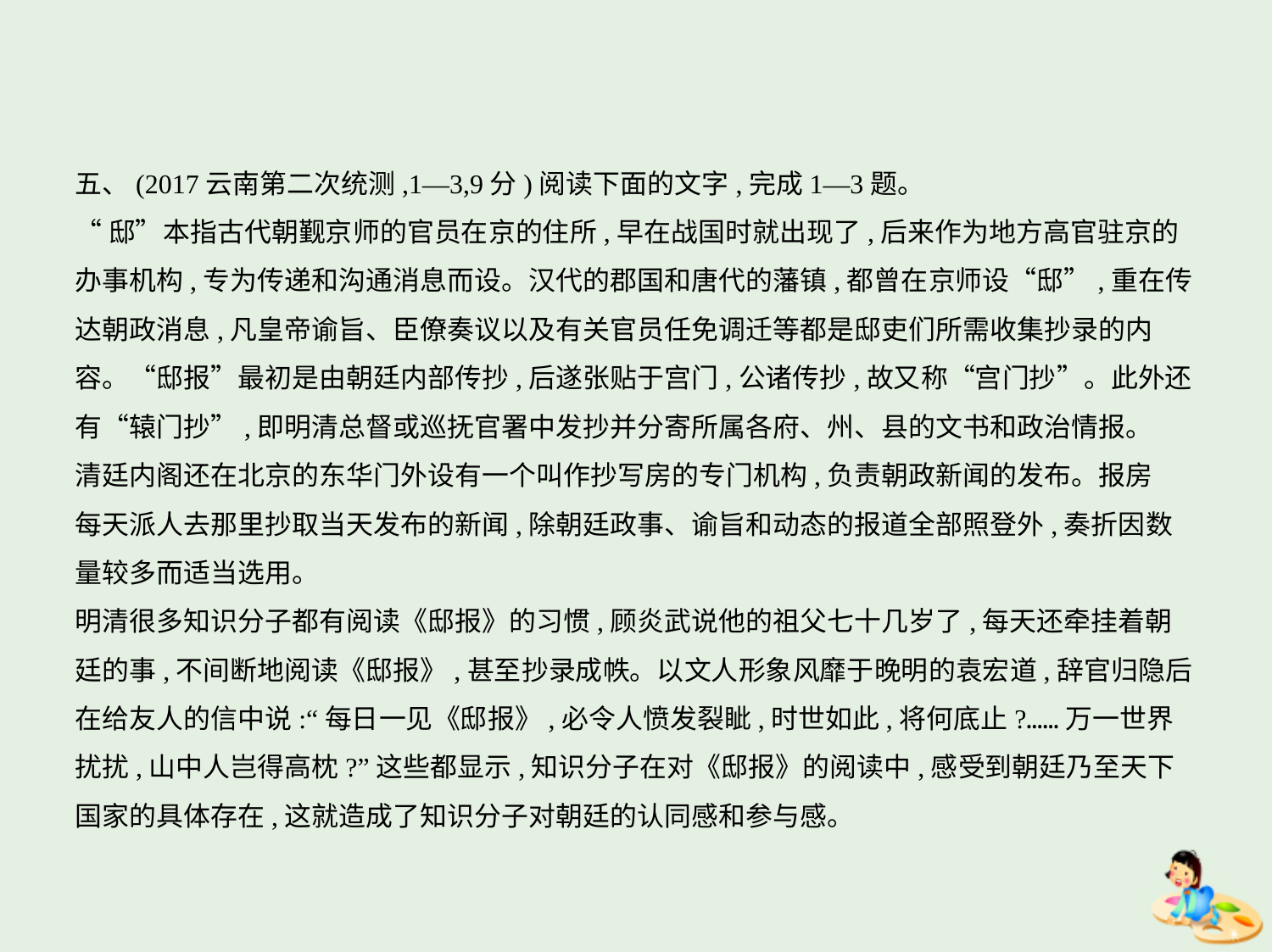

五、(2017云南第二次统测,1—3,9分)阅读下面的文字,完成1—3题。
“邸”本指古代朝觐京师的官员在京的住所,早在战国时就出现了,后来作为地方高官驻京的
办事机构,专为传递和沟通消息而设。汉代的郡国和唐代的藩镇,都曾在京师设“邸”,重在传
达朝政消息,凡皇帝谕旨、臣僚奏议以及有关官员任免调迁等都是邸吏们所需收集抄录的内
容。“邸报”最初是由朝廷内部传抄,后遂张贴于宫门,公诸传抄,故又称“宫门抄”。此外还
有“辕门抄”,即明清总督或巡抚官署中发抄并分寄所属各府、州、县的文书和政治情报。
清廷内阁还在北京的东华门外设有一个叫作抄写房的专门机构,负责朝政新闻的发布。报房
每天派人去那里抄取当天发布的新闻,除朝廷政事、谕旨和动态的报道全部照登外,奏折因数
量较多而适当选用。
明清很多知识分子都有阅读《邸报》的习惯,顾炎武说他的祖父七十几岁了,每天还牵挂着朝
廷的事,不间断地阅读《邸报》,甚至抄录成帙。以文人形象风靡于晚明的袁宏道,辞官归隐后
在给友人的信中说:“每日一见《邸报》,必令人愤发裂眦,时世如此,将何底止?……万一世界
扰扰,山中人岂得高枕?”这些都显示,知识分子在对《邸报》的阅读中,感受到朝廷乃至天下
国家的具体存在,这就造成了知识分子对朝廷的认同感和参与感。